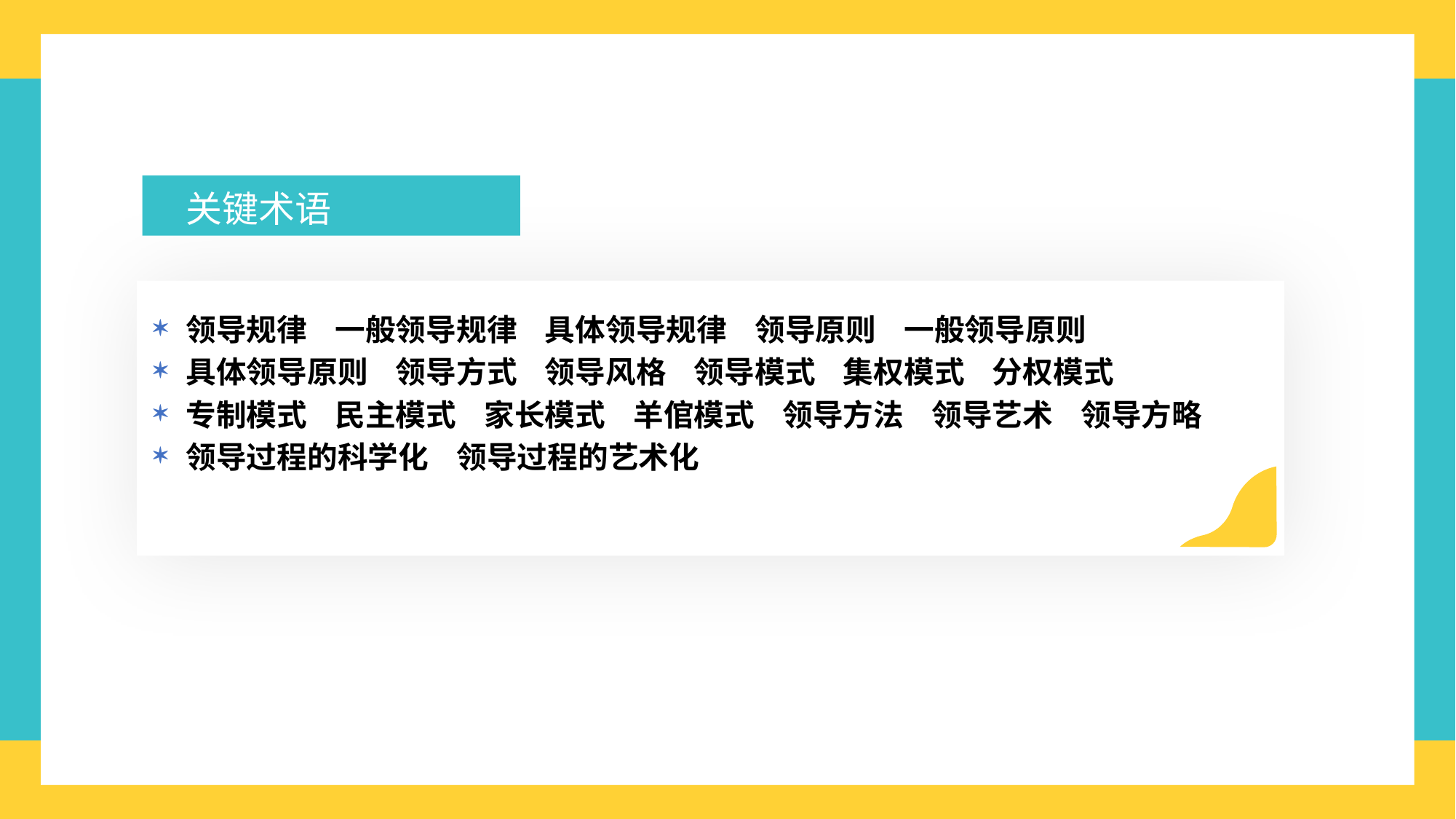

关键术语

领导规律    一般领导规律    具体领导规律    领导原则    一般领导原则
具体领导原则    领导方式    领导风格    领导模式    集权模式    分权模式
专制模式    民主模式    家长模式    羊倌模式    领导方法    领导艺术    领导方略
领导过程的科学化    领导过程的艺术化